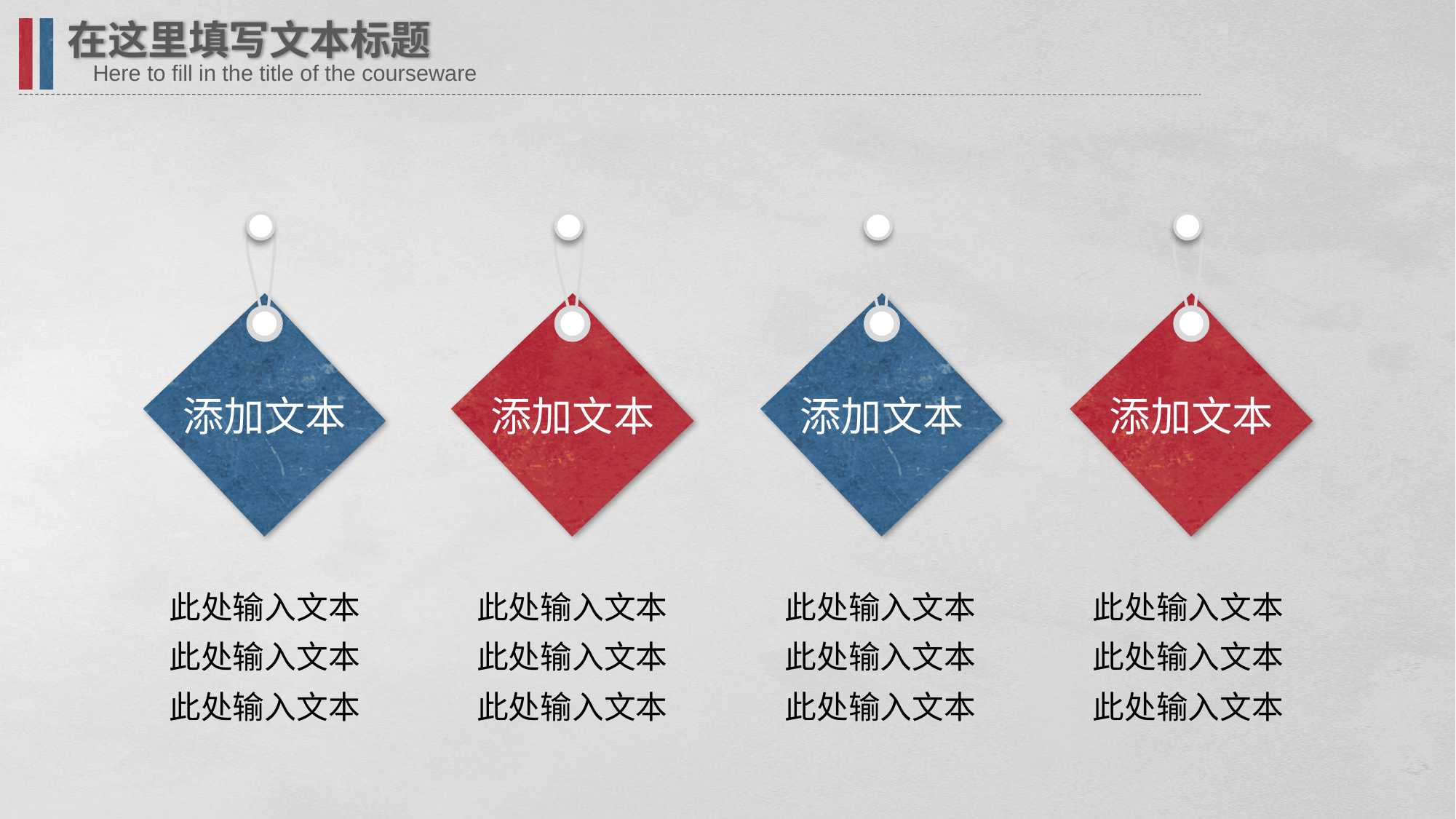

在这里填写文本标题

Here to fill in the title of the courseware

添加文本

添加文本

添加文本

添加文本

此处输入文本
此处输入文本
此处输入文本
此处输入文本
此处输入文本
此处输入文本
此处输入文本
此处输入文本
此处输入文本
此处输入文本
此处输入文本
此处输入文本